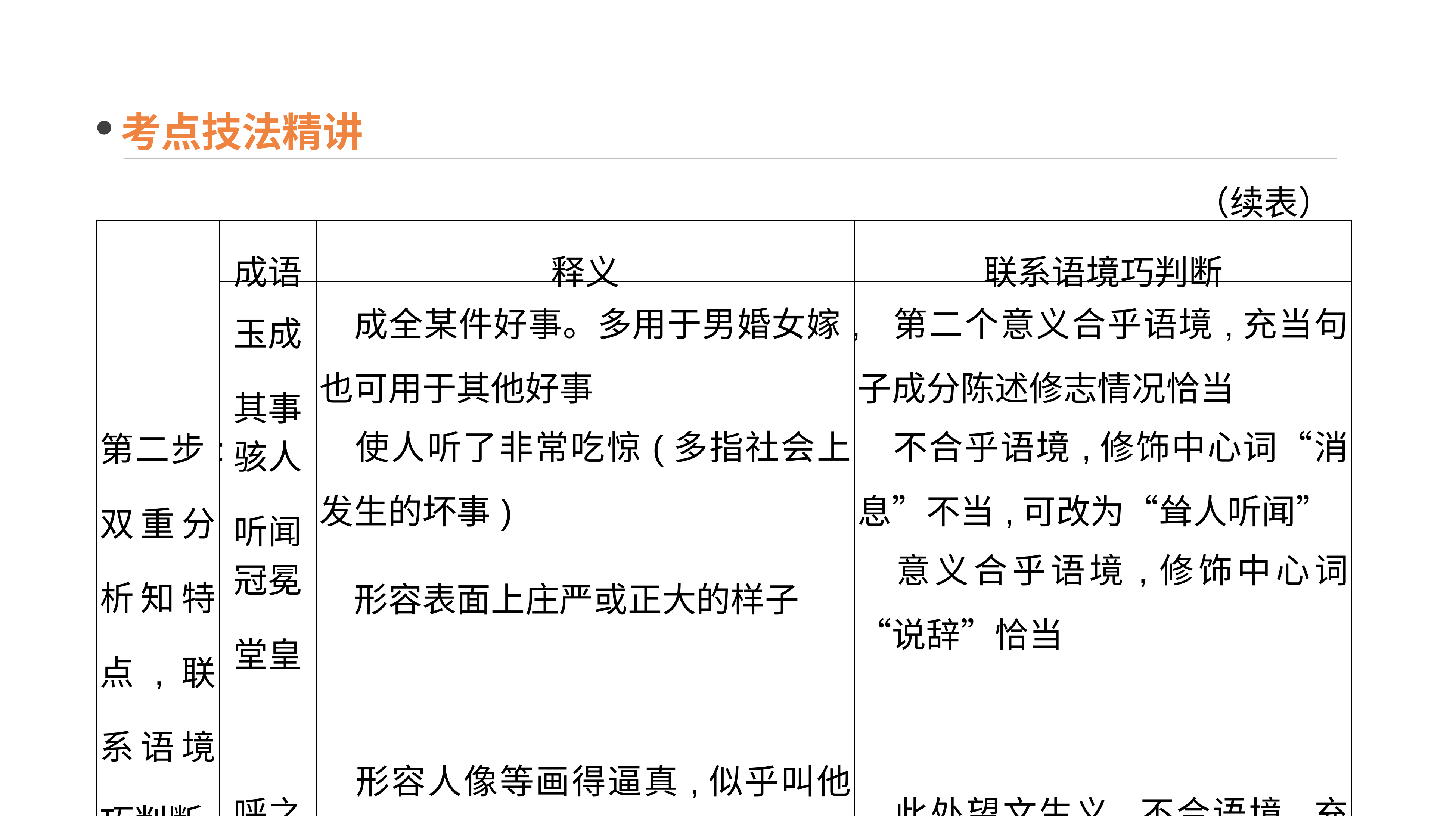

考点技法精讲

（续表）
| 第二步:双重分析知特点,联系语境巧判断 | 成语 | 释义 | 联系语境巧判断 |
| --- | --- | --- | --- |
|  | 玉成其事 | 成全某件好事。多用于男婚女嫁,也可用于其他好事 | 第二个意义合乎语境,充当句子成分陈述修志情况恰当 |
|  | 骇人听闻 | 使人听了非常吃惊(多指社会上发生的坏事) | 不合乎语境,修饰中心词“消息”不当,可改为“耸人听闻” |
|  | 冠冕堂皇 | 形容表面上庄严或正大的样子 | 意义合乎语境,修饰中心词“说辞”恰当 |
|  | 呼之欲出 | 形容人像等画得逼真,似乎叫他一声他就会从画里走出来,泛指文学作品中人物的描写十分生动 | 此处望文生义,不合语境,充当陈述性的成分不恰当 |